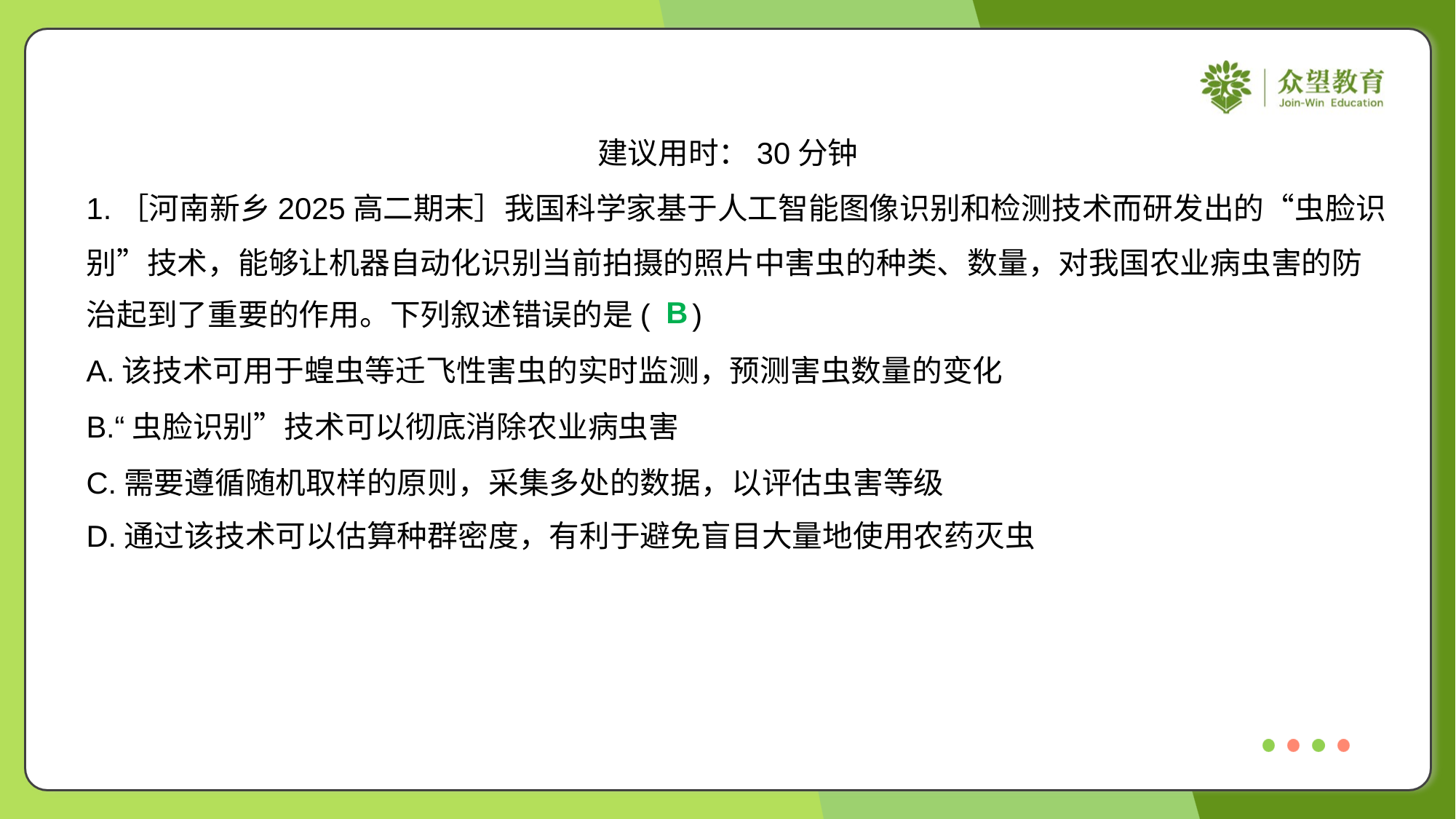

建议用时：30分钟
1.［河南新乡2025高二期末］我国科学家基于人工智能图像识别和检测技术而研发出的“虫脸识
别”技术，能够让机器自动化识别当前拍摄的照片中害虫的种类、数量，对我国农业病虫害的防
治起到了重要的作用。下列叙述错误的是(     )
B
A.该技术可用于蝗虫等迁飞性害虫的实时监测，预测害虫数量的变化
B.“虫脸识别”技术可以彻底消除农业病虫害
C.需要遵循随机取样的原则，采集多处的数据，以评估虫害等级
D.通过该技术可以估算种群密度，有利于避免盲目大量地使用农药灭虫